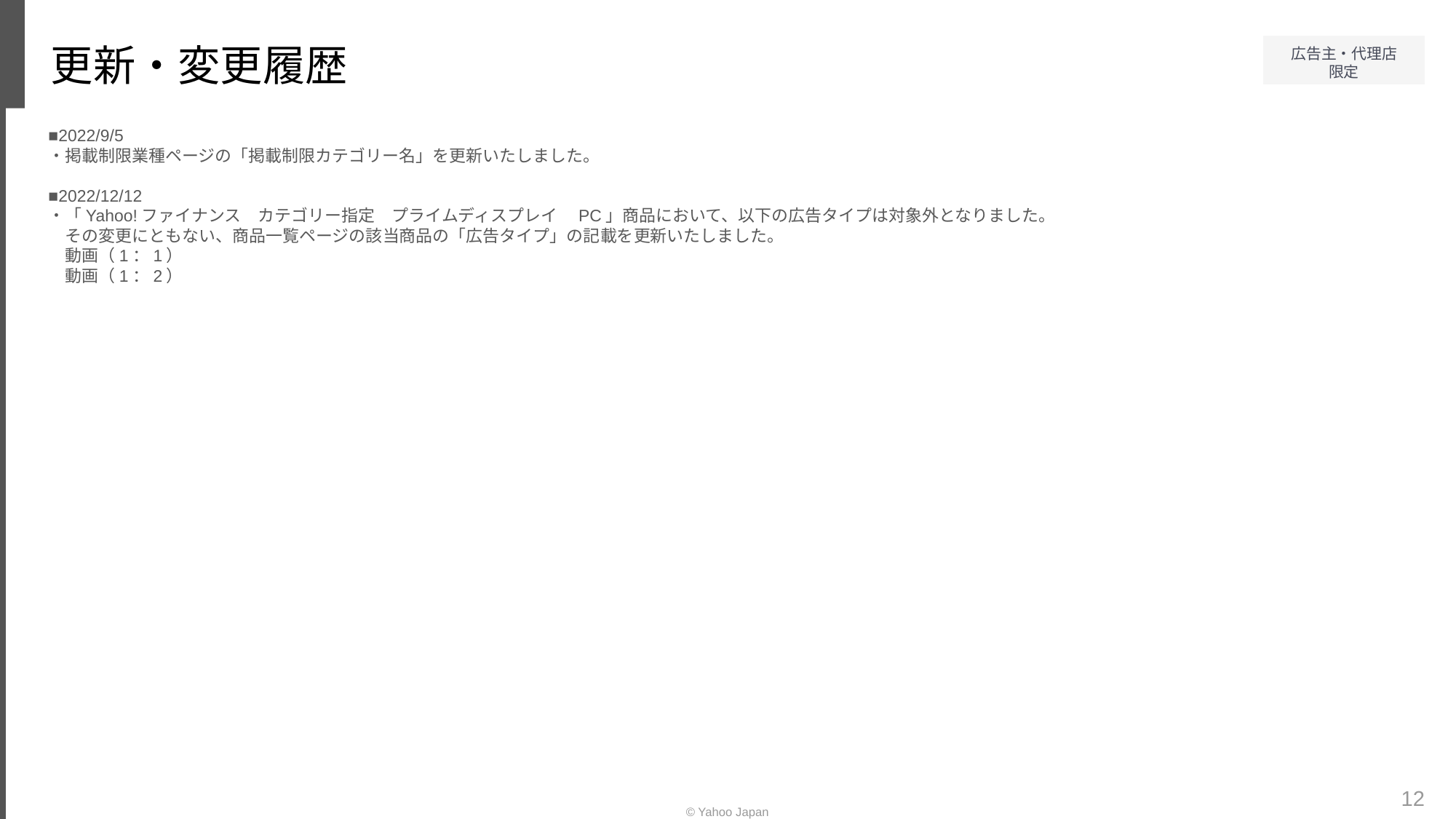

更新・変更履歴
■2022/9/5
・掲載制限業種ページの「掲載制限カテゴリー名」を更新いたしました。

■2022/12/12
・「Yahoo!ファイナンス　カテゴリー指定　プライムディスプレイ　PC」商品において、以下の広告タイプは対象外となりました。
　その変更にともない、商品一覧ページの該当商品の「広告タイプ」の記載を更新いたしました。
　動画（1：1）
　動画（1：2）

12